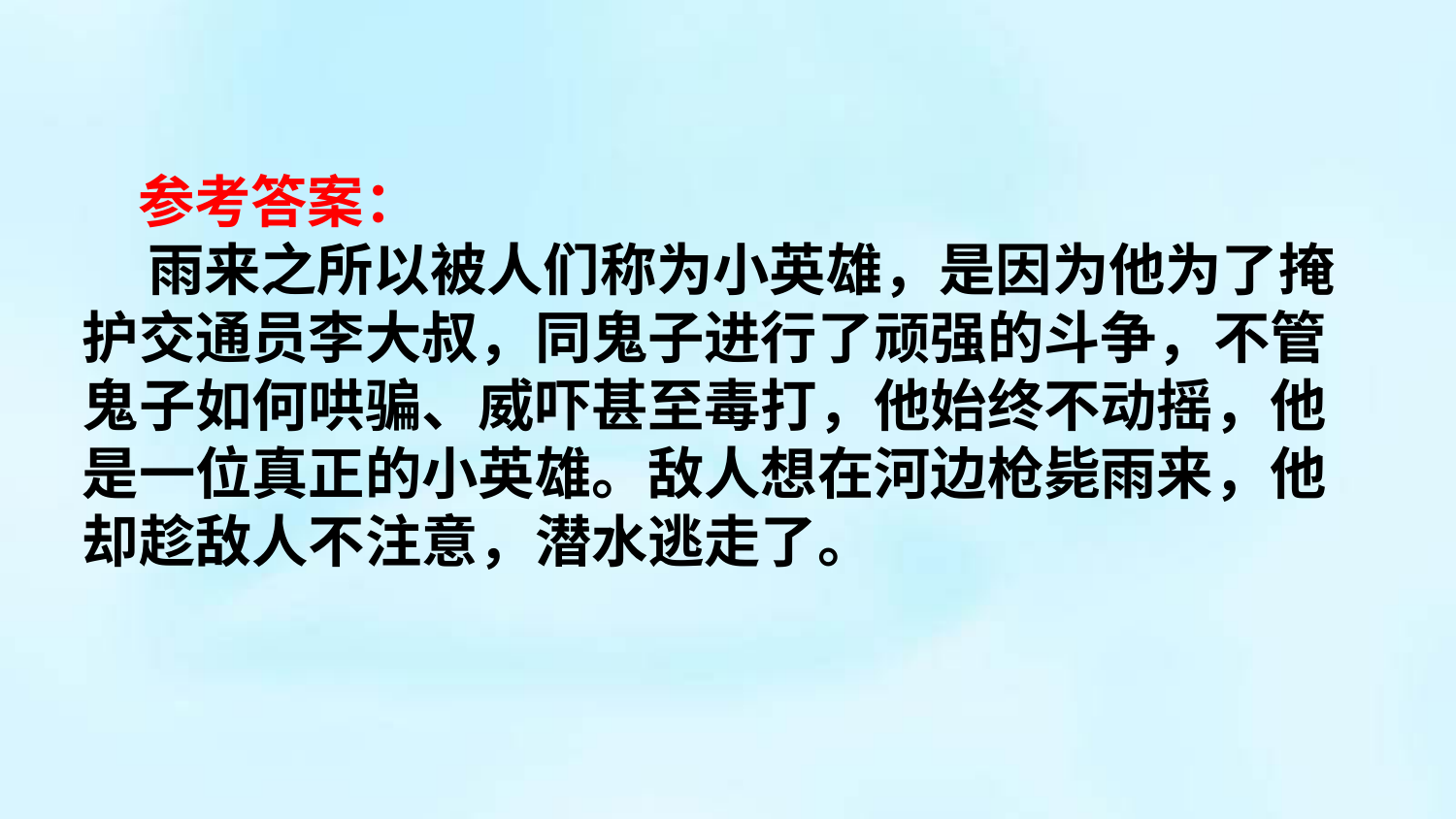

参考答案：
    雨来之所以被人们称为小英雄，是因为他为了掩护交通员李大叔，同鬼子进行了顽强的斗争，不管鬼子如何哄骗、威吓甚至毒打，他始终不动摇，他是一位真正的小英雄。敌人想在河边枪毙雨来，他却趁敌人不注意，潜水逃走了。